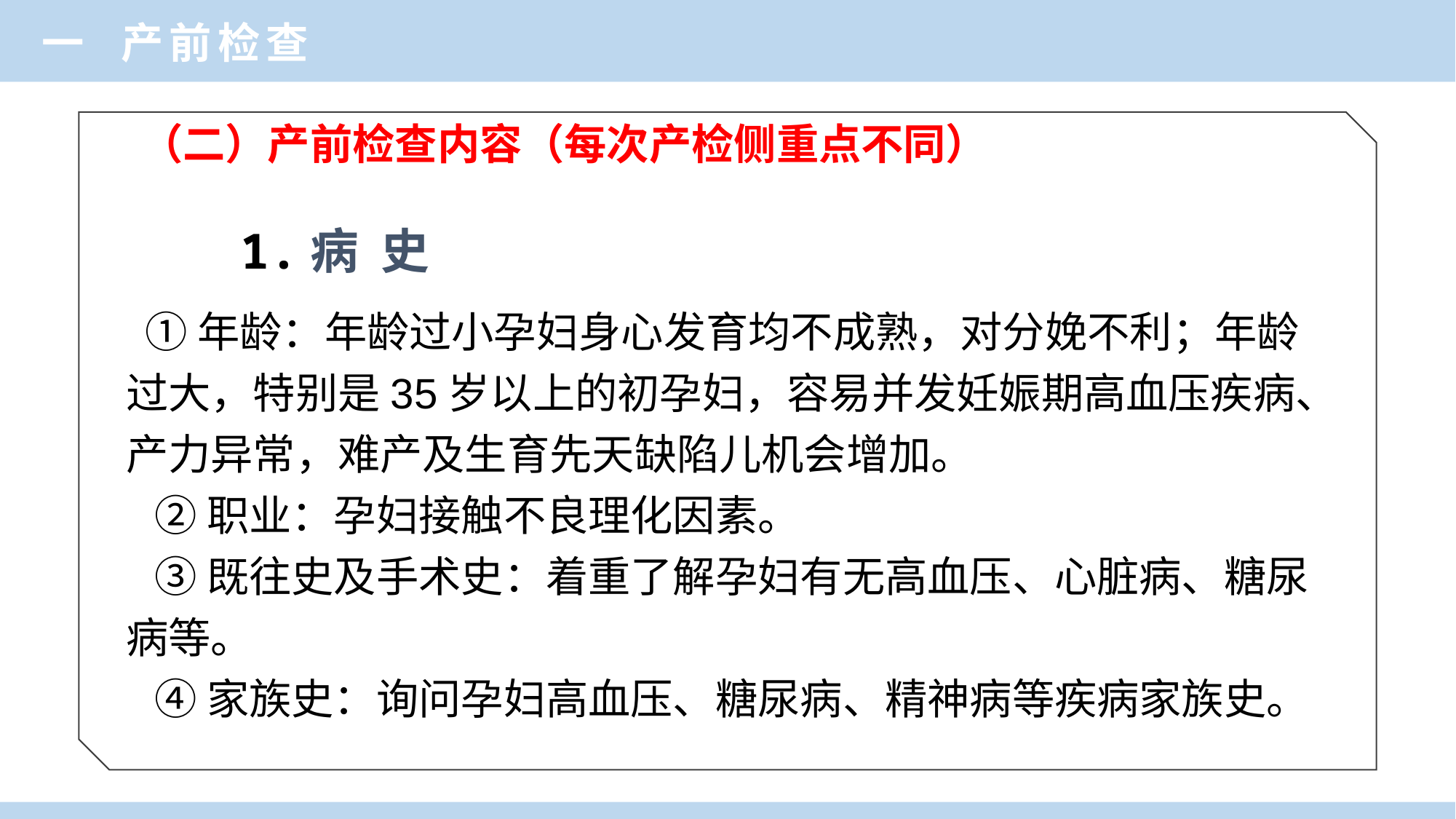

一  产前检查

（二）产前检查内容（每次产检侧重点不同）
1.病  史
  ①年龄：年龄过小孕妇身心发育均不成熟，对分娩不利；年龄过大，特别是35岁以上的初孕妇，容易并发妊娠期高血压疾病、产力异常，难产及生育先天缺陷儿机会增加。
   ②职业：孕妇接触不良理化因素。
   ③既往史及手术史：着重了解孕妇有无高血压、心脏病、糖尿病等。
   ④家族史：询问孕妇高血压、糖尿病、精神病等疾病家族史。